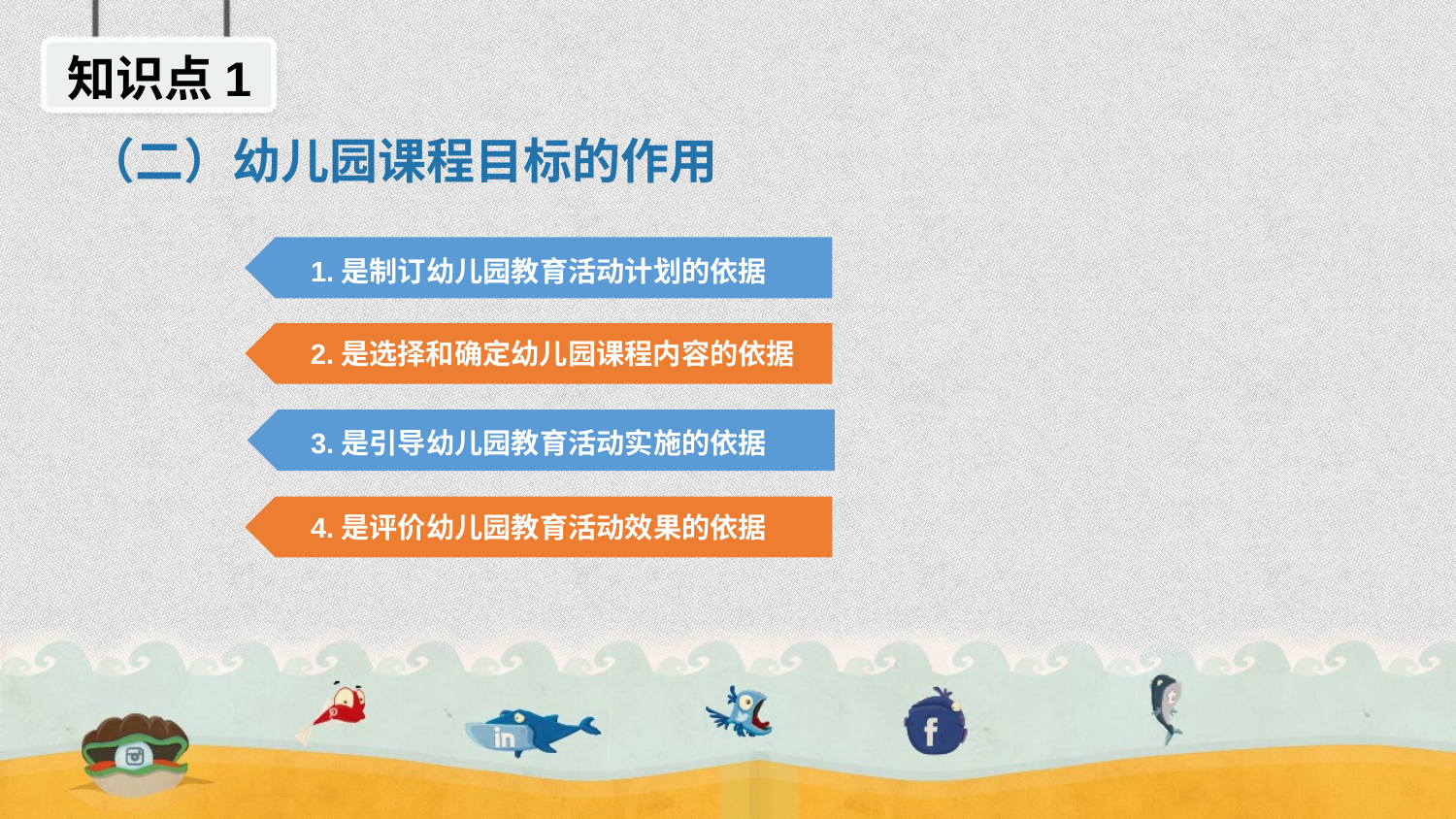

知识点1
（二）幼儿园课程目标的作用

1.是制订幼儿园教育活动计划的依据

2.是选择和确定幼儿园课程内容的依据

3.是引导幼儿园教育活动实施的依据

4.是评价幼儿园教育活动效果的依据